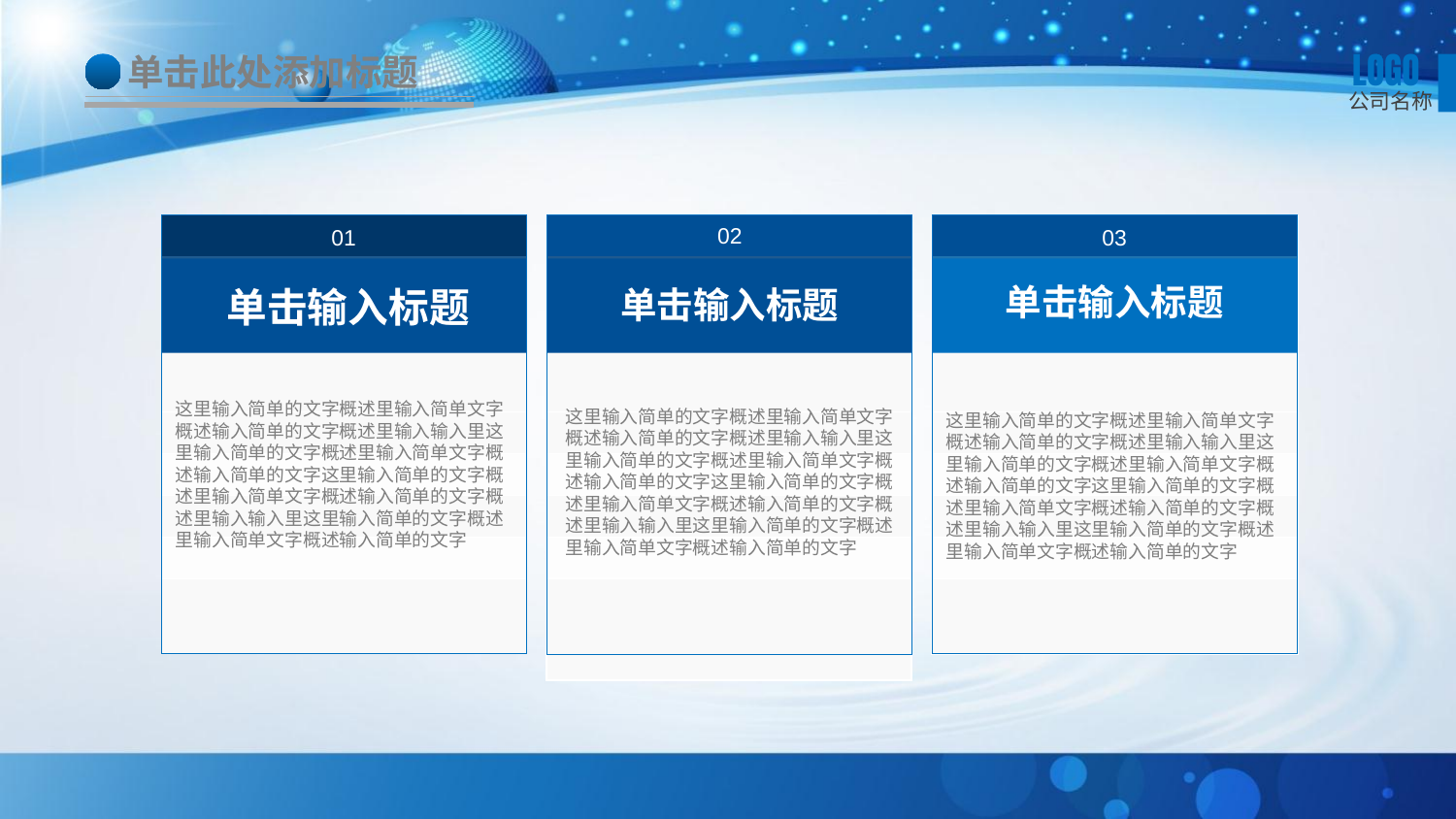

单击此处添加标题
LOGO

公司名称
02

单击输入标题

这里输入简单的文字概述里输入简单文字概述输入简单的文字概述里输入输入里这里输入简单的文字概述里输入简单文字概述输入简单的文字这里输入简单的文字概述里输入简单文字概述输入简单的文字概述里输入输入里这里输入简单的文字概述里输入简单文字概述输入简单的文字

01

单击输入标题

这里输入简单的文字概述里输入简单文字概述输入简单的文字概述里输入输入里这里输入简单的文字概述里输入简单文字概述输入简单的文字这里输入简单的文字概述里输入简单文字概述输入简单的文字概述里输入输入里这里输入简单的文字概述里输入简单文字概述输入简单的文字

03

单击输入标题

这里输入简单的文字概述里输入简单文字概述输入简单的文字概述里输入输入里这里输入简单的文字概述里输入简单文字概述输入简单的文字这里输入简单的文字概述里输入简单文字概述输入简单的文字概述里输入输入里这里输入简单的文字概述里输入简单文字概述输入简单的文字